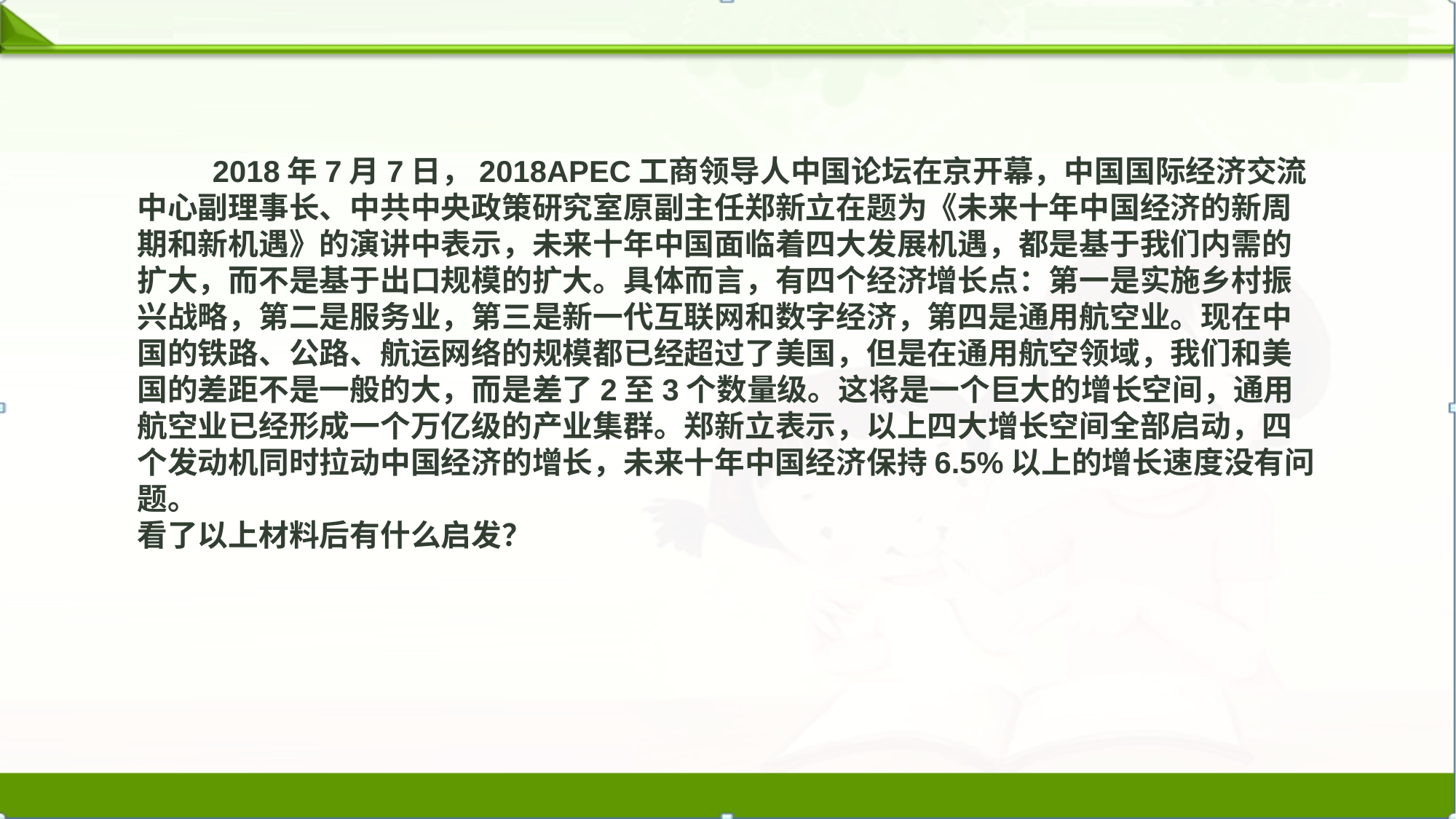

2018年7月7日，2018APEC工商领导人中国论坛在京开幕，中国国际经济交流中心副理事长、中共中央政策研究室原副主任郑新立在题为《未来十年中国经济的新周期和新机遇》的演讲中表示，未来十年中国面临着四大发展机遇，都是基于我们内需的扩大，而不是基于出口规模的扩大。具体而言，有四个经济增长点：第一是实施乡村振兴战略，第二是服务业，第三是新一代互联网和数字经济，第四是通用航空业。现在中国的铁路、公路、航运网络的规模都已经超过了美国，但是在通用航空领域，我们和美国的差距不是一般的大，而是差了2至3个数量级。这将是一个巨大的增长空间，通用航空业已经形成一个万亿级的产业集群。郑新立表示，以上四大增长空间全部启动，四个发动机同时拉动中国经济的增长，未来十年中国经济保持6.5%以上的增长速度没有问题。
看了以上材料后有什么启发？